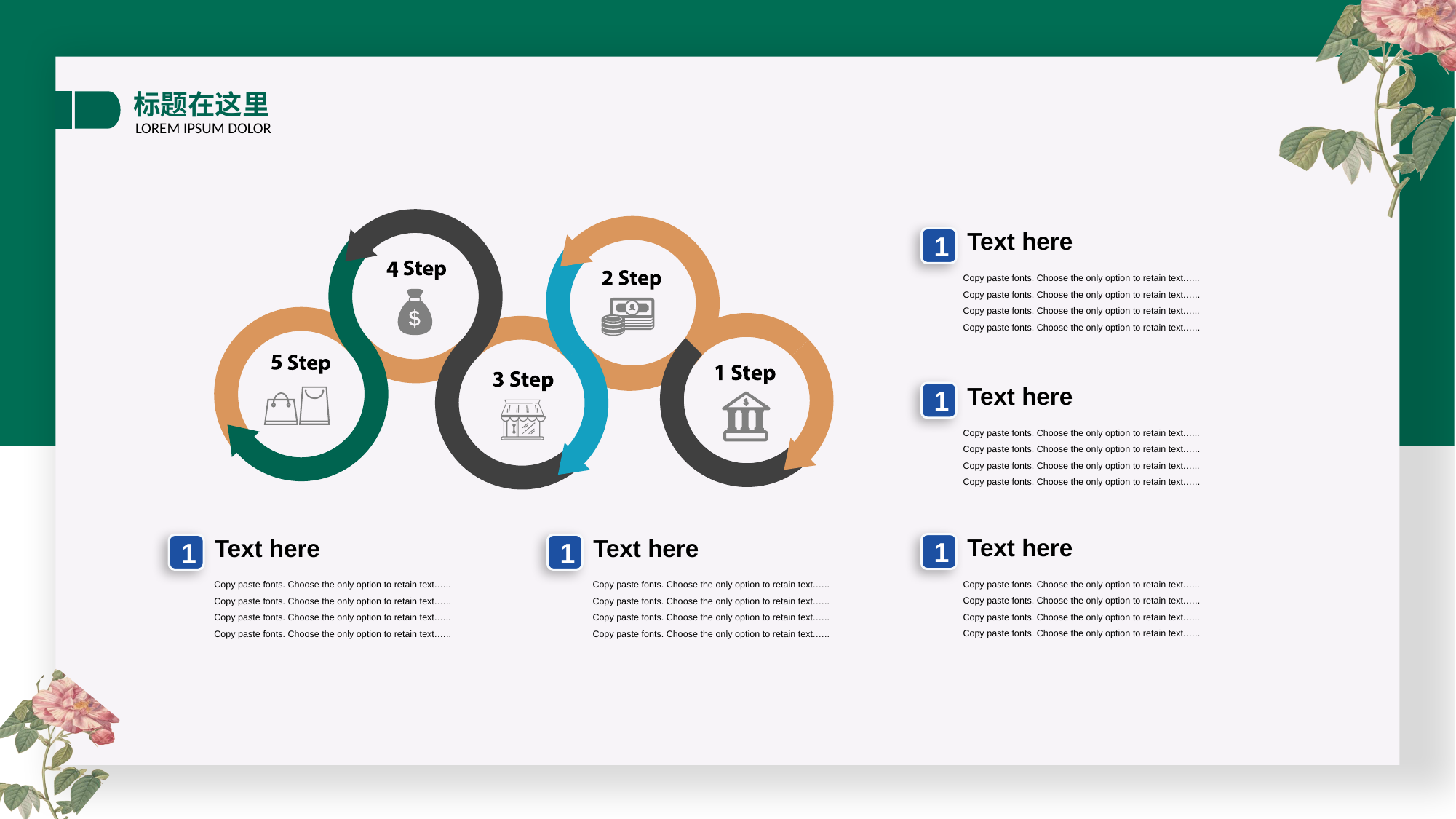

标题在这里

LOREM IPSUM DOLOR

Text here
1
Copy paste fonts. Choose the only option to retain text.….. Copy paste fonts. Choose the only option to retain text.….. Copy paste fonts. Choose the only option to retain text.….. Copy paste fonts. Choose the only option to retain text.…..

Text here
1
Copy paste fonts. Choose the only option to retain text.….. Copy paste fonts. Choose the only option to retain text.….. Copy paste fonts. Choose the only option to retain text.….. Copy paste fonts. Choose the only option to retain text.…..

Text here
1
Copy paste fonts. Choose the only option to retain text.….. Copy paste fonts. Choose the only option to retain text.….. Copy paste fonts. Choose the only option to retain text.….. Copy paste fonts. Choose the only option to retain text.…..

Text here
1
Copy paste fonts. Choose the only option to retain text.….. Copy paste fonts. Choose the only option to retain text.….. Copy paste fonts. Choose the only option to retain text.….. Copy paste fonts. Choose the only option to retain text.…..

Text here
1
Copy paste fonts. Choose the only option to retain text.….. Copy paste fonts. Choose the only option to retain text.….. Copy paste fonts. Choose the only option to retain text.….. Copy paste fonts. Choose the only option to retain text.…..